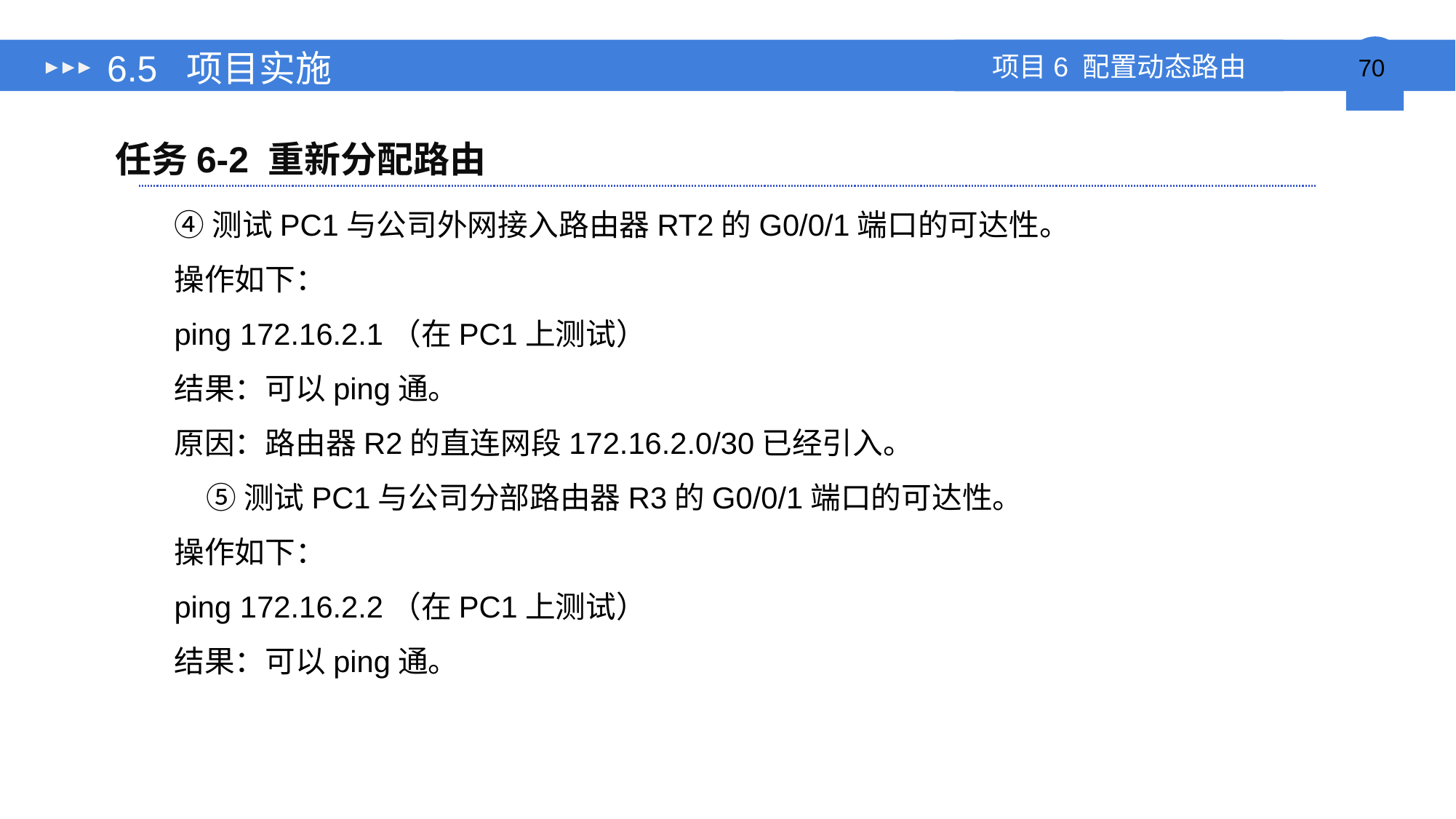

# 6.5  项目实施
任务6-2 重新分配路由
④测试PC1与公司外网接入路由器RT2的G0/0/1端口的可达性。
操作如下：
ping 172.16.2.1（在PC1上测试）
结果：可以ping通。
原因：路由器R2的直连网段172.16.2.0/30已经引入。
⑤测试PC1与公司分部路由器R3的G0/0/1端口的可达性。
操作如下：
ping 172.16.2.2（在PC1上测试）
结果：可以ping通。